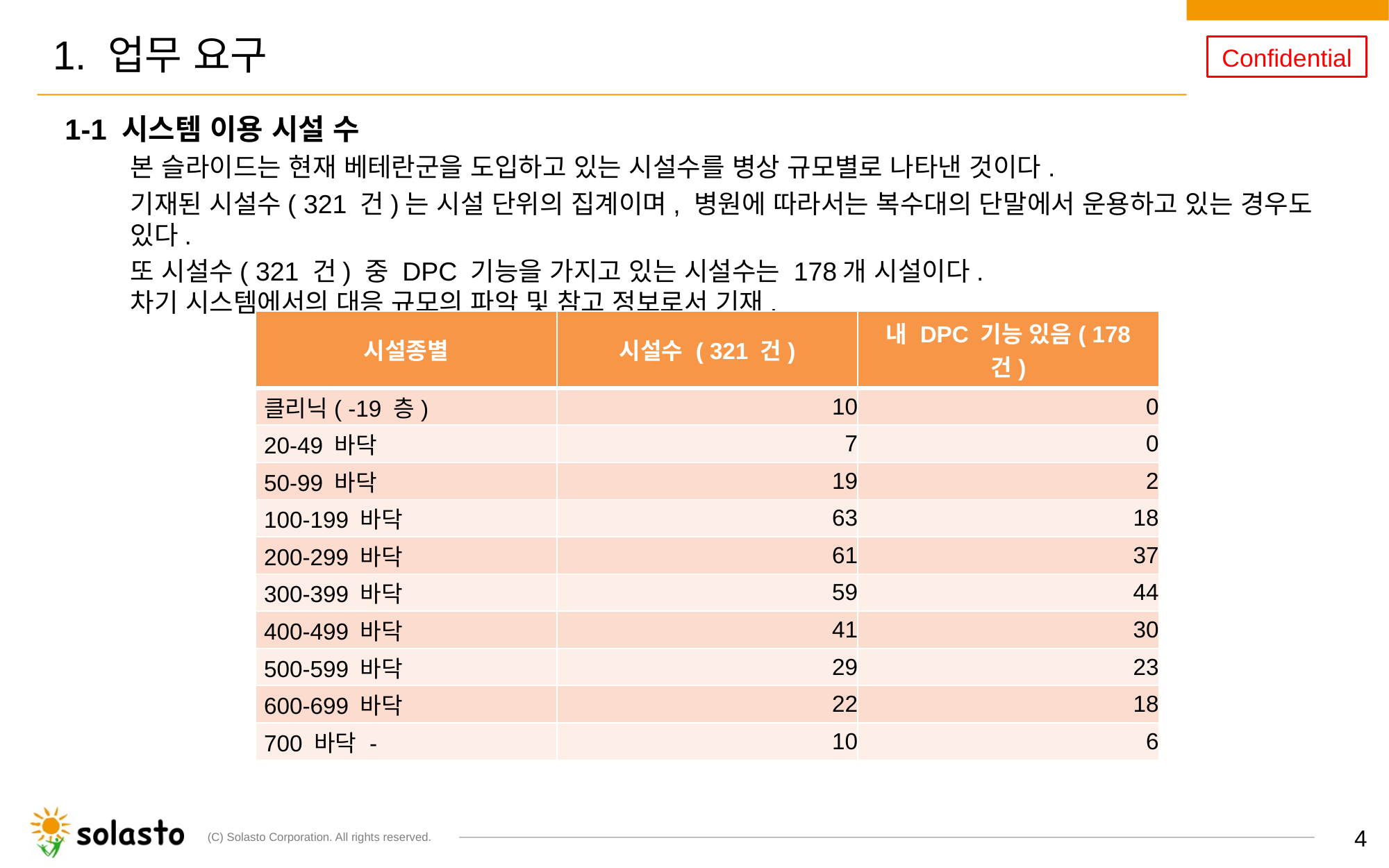

# 1. 업무 요구
1-1 시스템 이용 시설 수
본 슬라이드는 현재 베테란군을 도입하고 있는 시설수를 병상 규모별로 나타낸 것이다.
기재된 시설수( 321 건)는 시설 단위의 집계이며, 병원에 따라서는 복수대의 단말에서 운용하고 있는 경우도 있다.
또 시설수( 321 건) 중 DPC 기능을 가지고 있는 시설수는 178개 시설이다.
차기 시스템에서의 대응 규모의 파악 및 참고 정보로서 기재.

| 시설종별 | 시설수 ( 321 건) | 내 DPC 기능 있음( 178 건) |
| --- | --- | --- |
| 클리닉( -19 층) | 10 | 0 |
| 20-49 바닥 | 7 | 0 |
| 50-99 바닥 | 19 | 2 |
| 100-199 바닥 | 63 | 18 |
| 200-299 바닥 | 61 | 37 |
| 300-399 바닥 | 59 | 44 |
| 400-499 바닥 | 41 | 30 |
| 500-599 바닥 | 29 | 23 |
| 600-699 바닥 | 22 | 18 |
| 700 바닥 - | 10 | 6 |